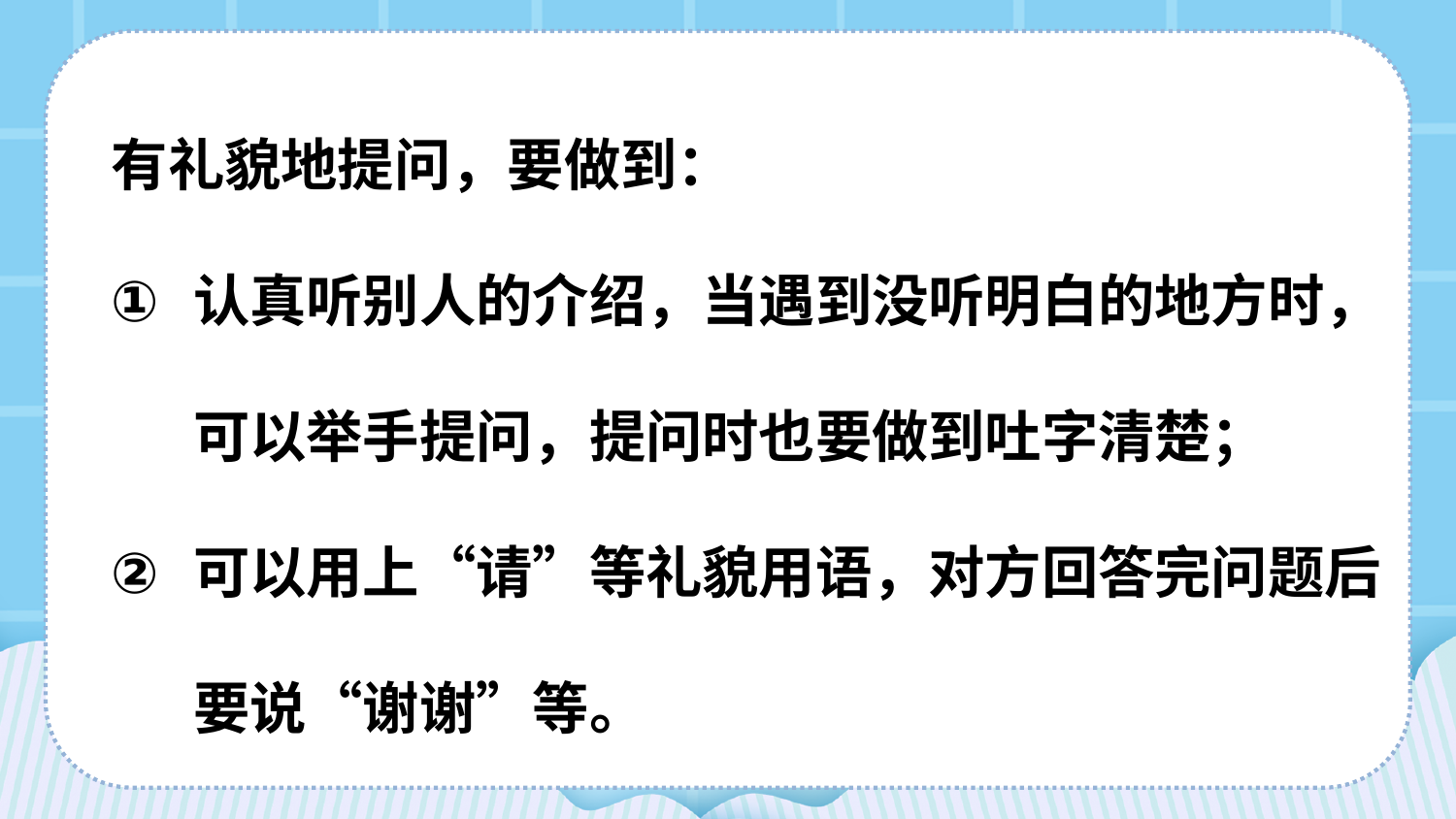

有礼貌地提问，要做到：
认真听别人的介绍，当遇到没听明白的地方时，可以举手提问，提问时也要做到吐字清楚；
可以用上“请”等礼貌用语，对方回答完问题后要说“谢谢”等。